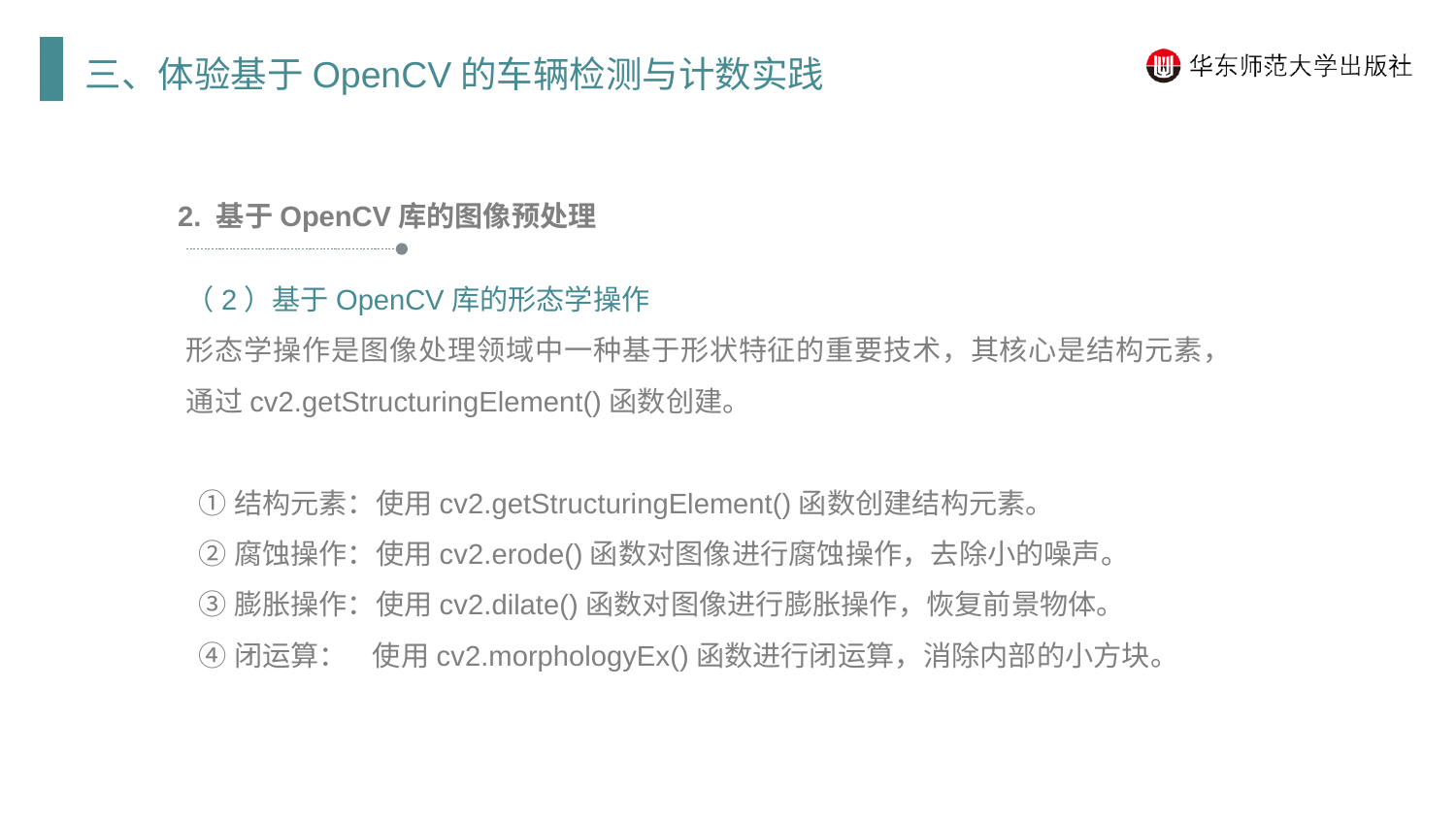

三、体验基于OpenCV的车辆检测与计数实践
2. 基于OpenCV库的图像预处理
（2）基于OpenCV库的形态学操作
形态学操作是图像处理领域中一种基于形状特征的重要技术，其核心是结构元素，通过cv2.getStructuringElement()函数创建。

  ①结构元素：使用cv2.getStructuringElement()函数创建结构元素。
  ②腐蚀操作：使用cv2.erode()函数对图像进行腐蚀操作，去除小的噪声。
  ③膨胀操作：使用cv2.dilate()函数对图像进行膨胀操作，恢复前景物体。
  ④闭运算：    使用cv2.morphologyEx()函数进行闭运算，消除内部的小方块。